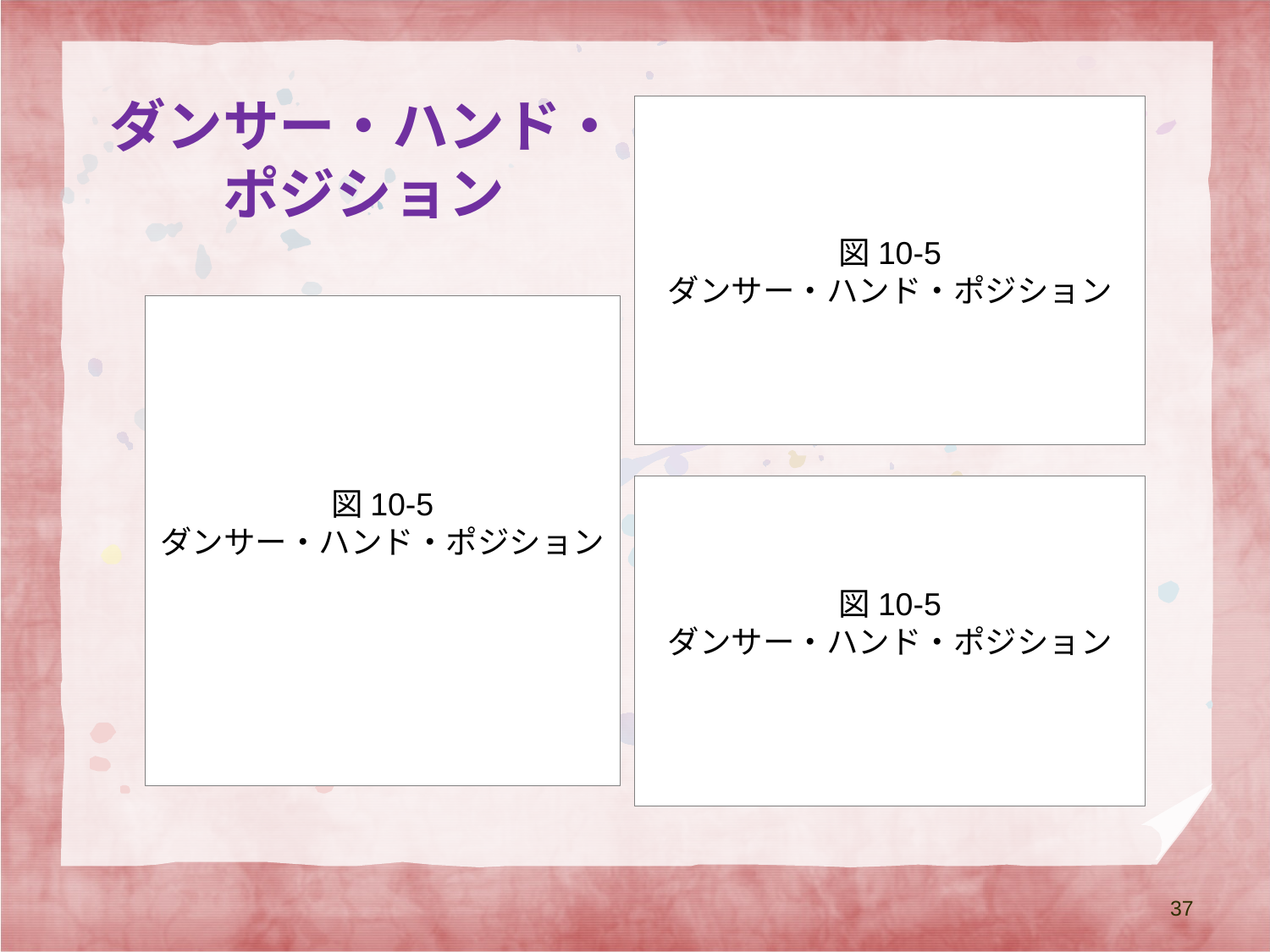

図10-5
ダンサー・ハンド・ポジション
# ダンサー・ハンド・ポジション
図10-5
ダンサー・ハンド・ポジション

図10-5
ダンサー・ハンド・ポジション

37